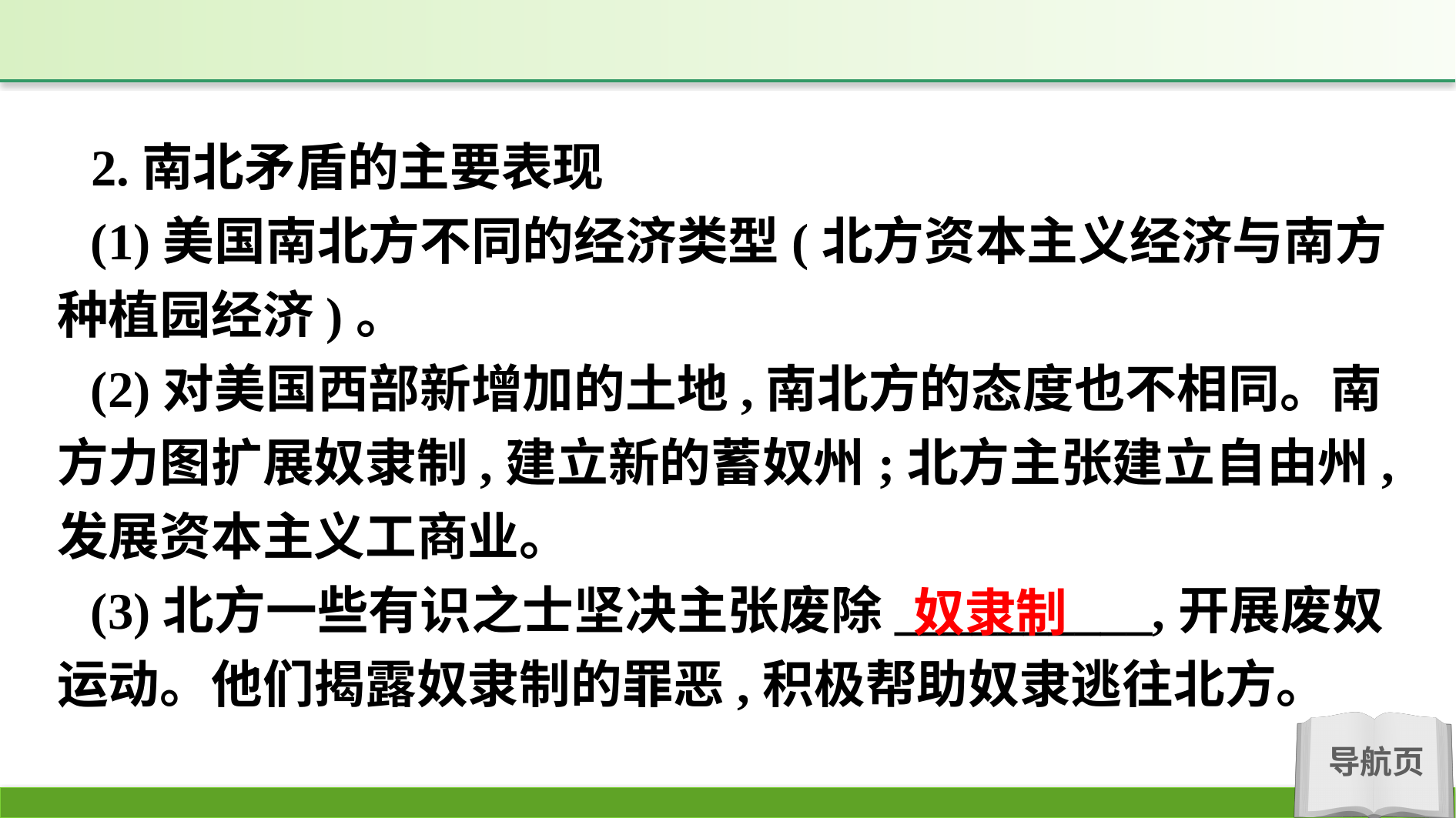

2.南北矛盾的主要表现
(1)美国南北方不同的经济类型(北方资本主义经济与南方种植园经济)。
(2)对美国西部新增加的土地,南北方的态度也不相同。南方力图扩展奴隶制,建立新的蓄奴州;北方主张建立自由州,发展资本主义工商业。
(3)北方一些有识之士坚决主张废除__________,开展废奴运动。他们揭露奴隶制的罪恶,积极帮助奴隶逃往北方。
奴隶制